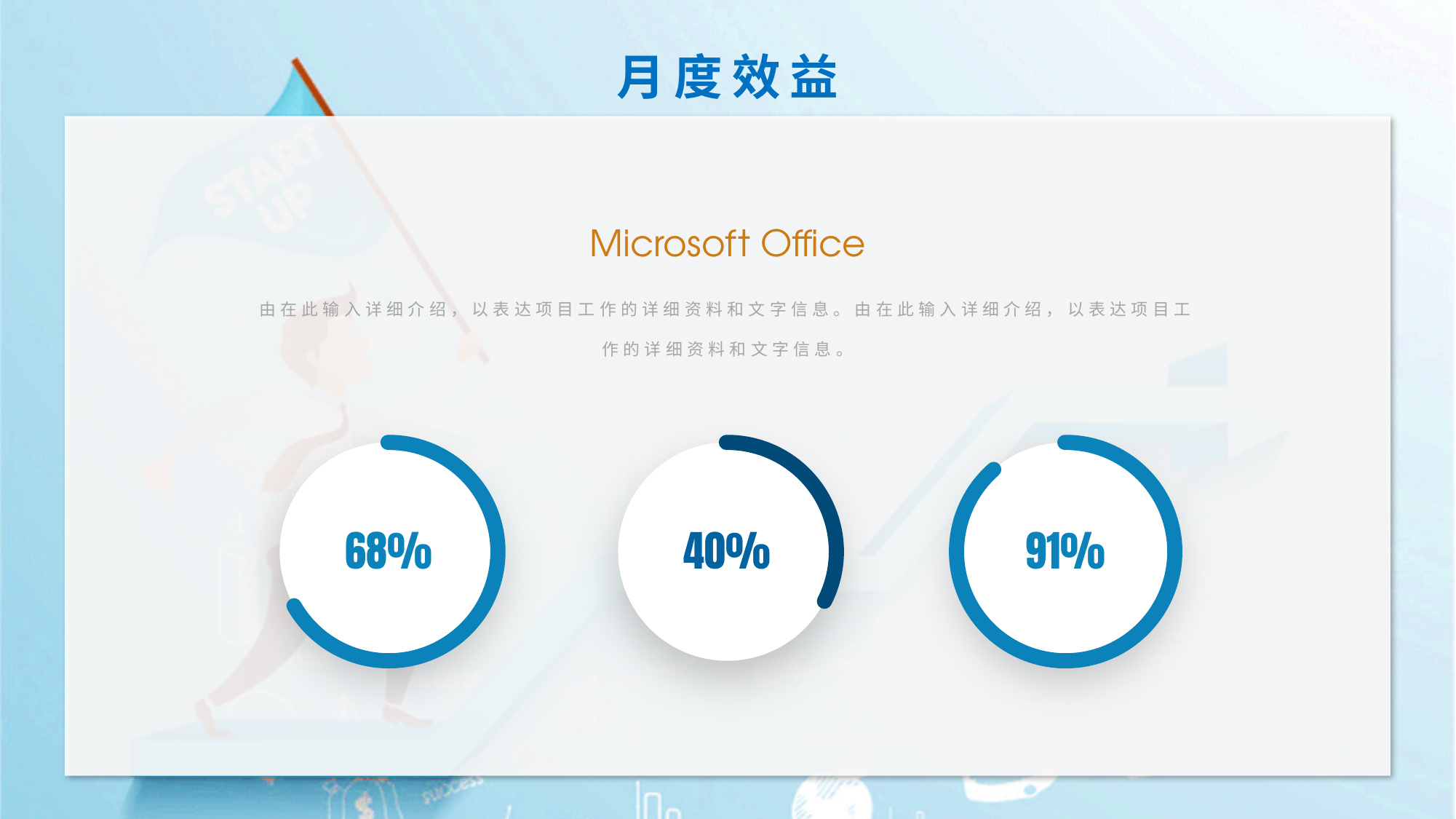

月度效益
Microsoft Office
由在此输入详细介绍，以表达项目工作的详细资料和文字信息。由在此输入详细介绍，以表达项目工作的详细资料和文字信息。

68%

40%

91%